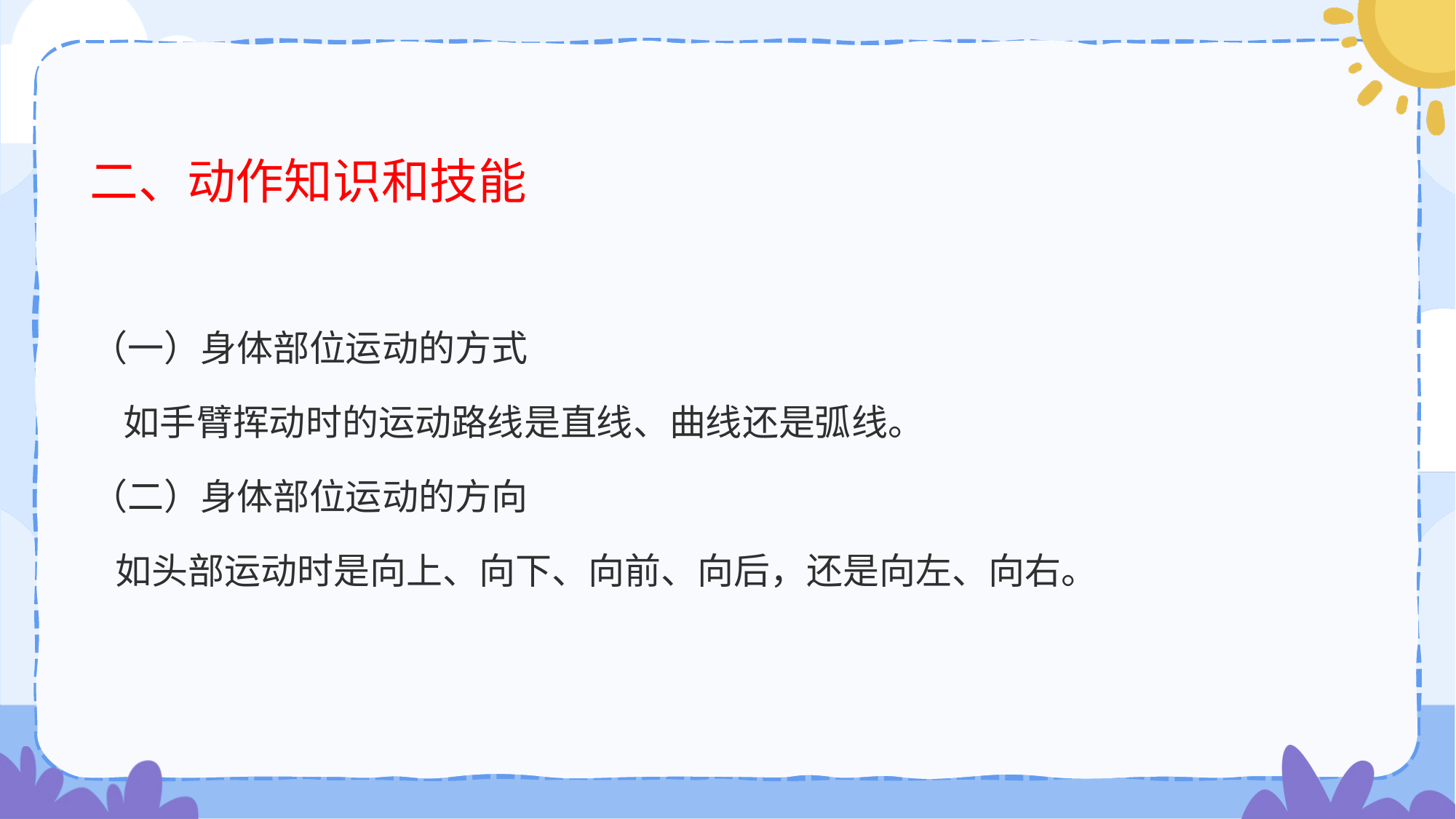

# 二、动作知识和技能
（一）身体部位运动的方式
    如手臂挥动时的运动路线是直线、曲线还是弧线。
（二）身体部位运动的方向
   如头部运动时是向上、向下、向前、向后，还是向左、向右。